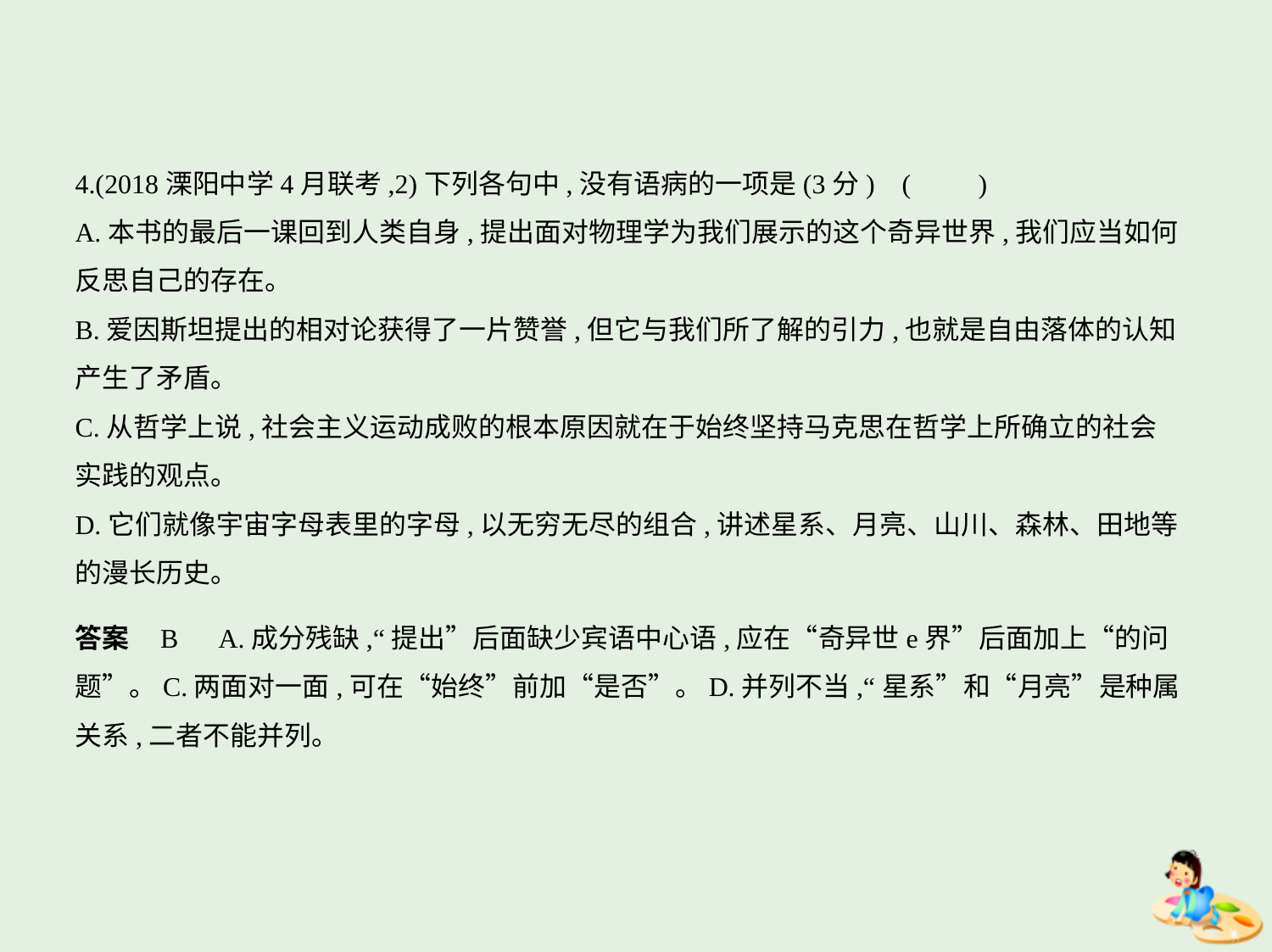

4.(2018溧阳中学4月联考,2)下列各句中,没有语病的一项是(3分) (　　)
A.本书的最后一课回到人类自身,提出面对物理学为我们展示的这个奇异世界,我们应当如何
反思自己的存在。
B.爱因斯坦提出的相对论获得了一片赞誉,但它与我们所了解的引力,也就是自由落体的认知
产生了矛盾。
C.从哲学上说,社会主义运动成败的根本原因就在于始终坚持马克思在哲学上所确立的社会
实践的观点。
D.它们就像宇宙字母表里的字母,以无穷无尽的组合,讲述星系、月亮、山川、森林、田地等
的漫长历史。
答案    B　A.成分残缺,“提出”后面缺少宾语中心语,应在“奇异世e界”后面加上“的问
题”。C.两面对一面,可在“始终”前加“是否”。D.并列不当,“星系”和“月亮”是种属
关系,二者不能并列。